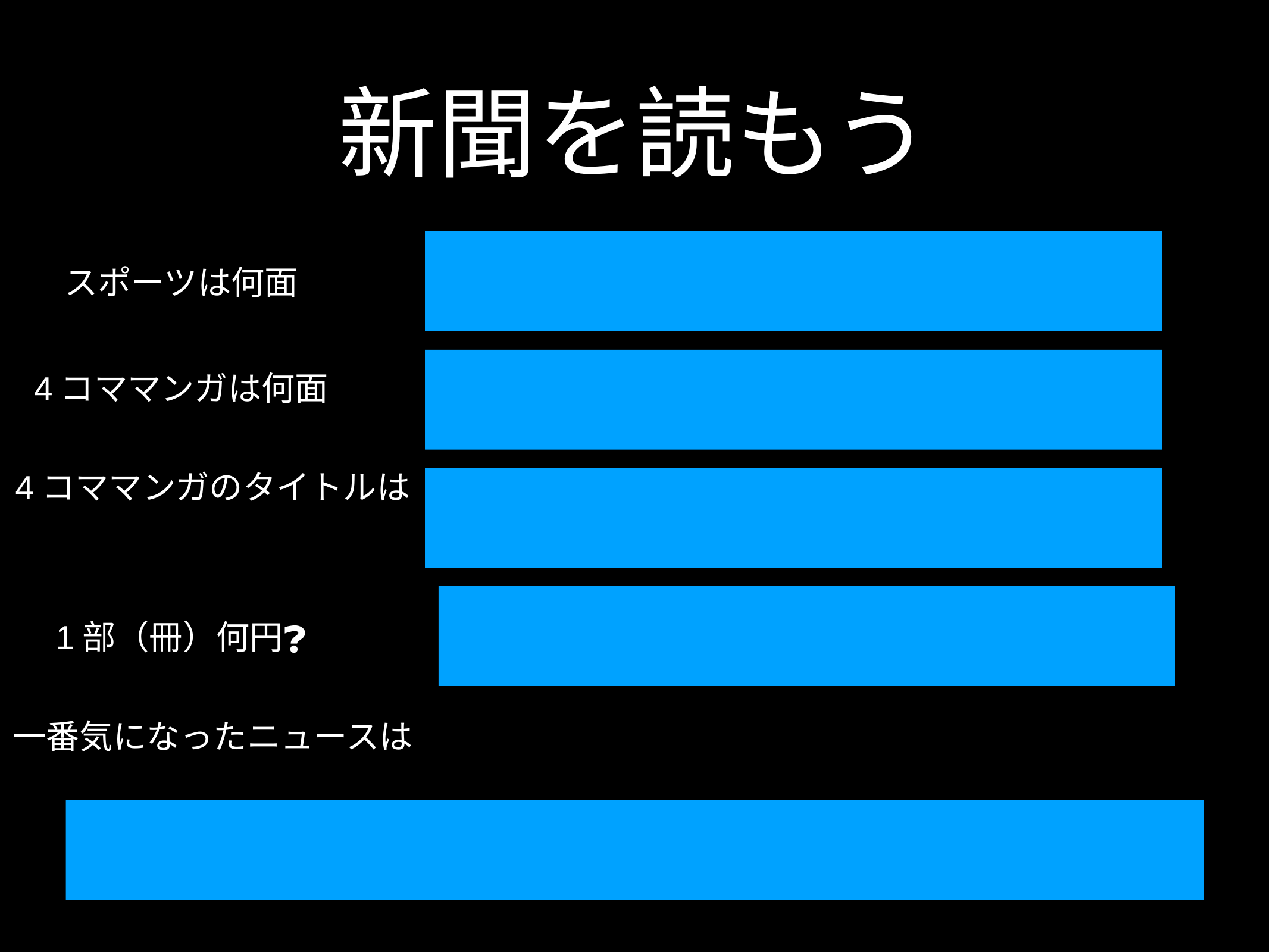

# 新聞を読もう

スポーツは何面

4コママンガは何面
4コママンガのタイトルは

1部（冊）何円❓
一番気になったニュースは